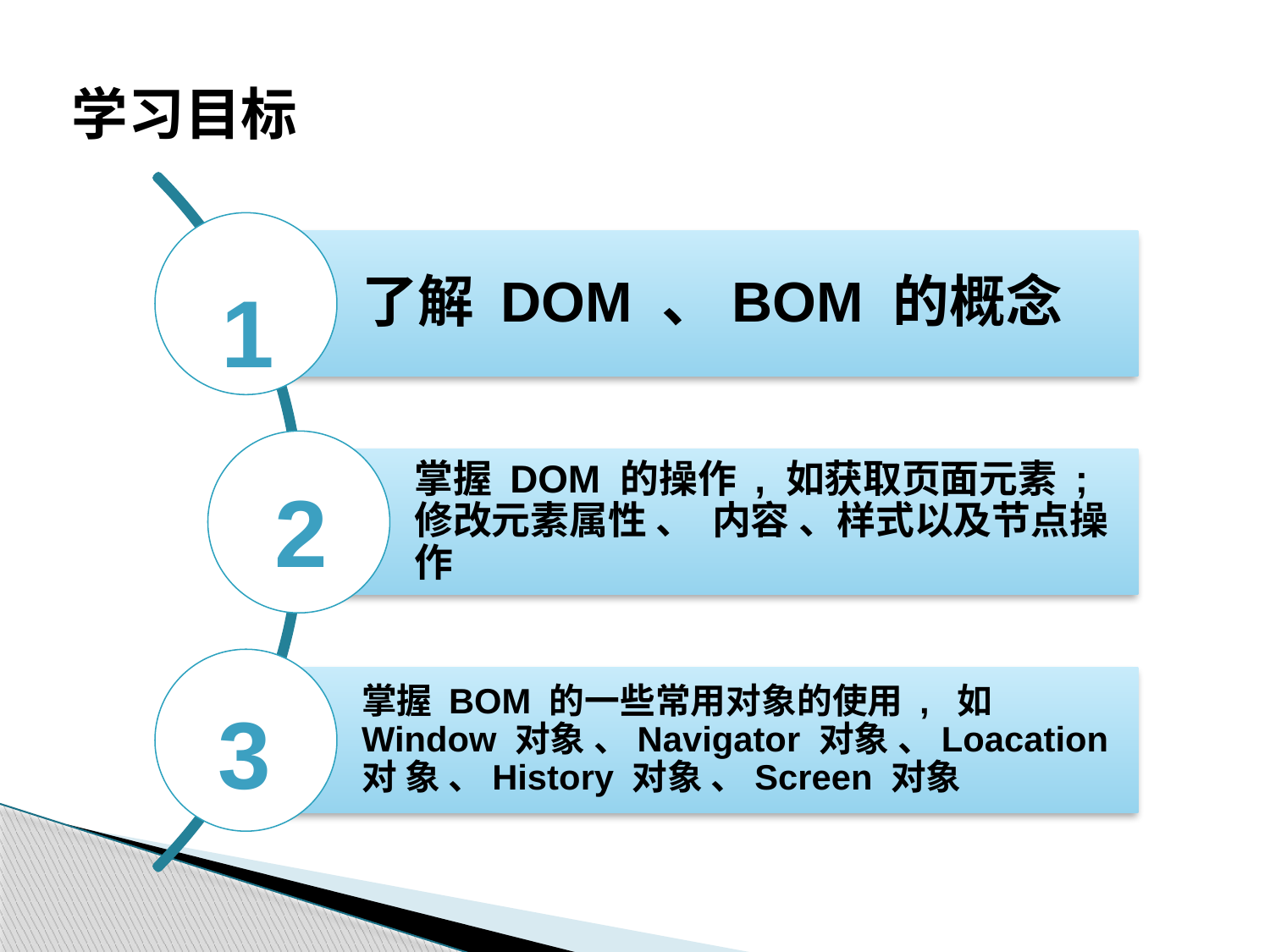

学习目标
了解 DOM 、BOM 的概念
掌握 DOM 的操作 , 如获取页面元素 ; 修改元素属性 、  内容 、样式以及节点操作
掌握 BOM 的一些常用对象的使用 ,  如 Window 对象 、Navigator 对象 、Loacation 对 象 、History 对象 、Screen 对象
1
2
3